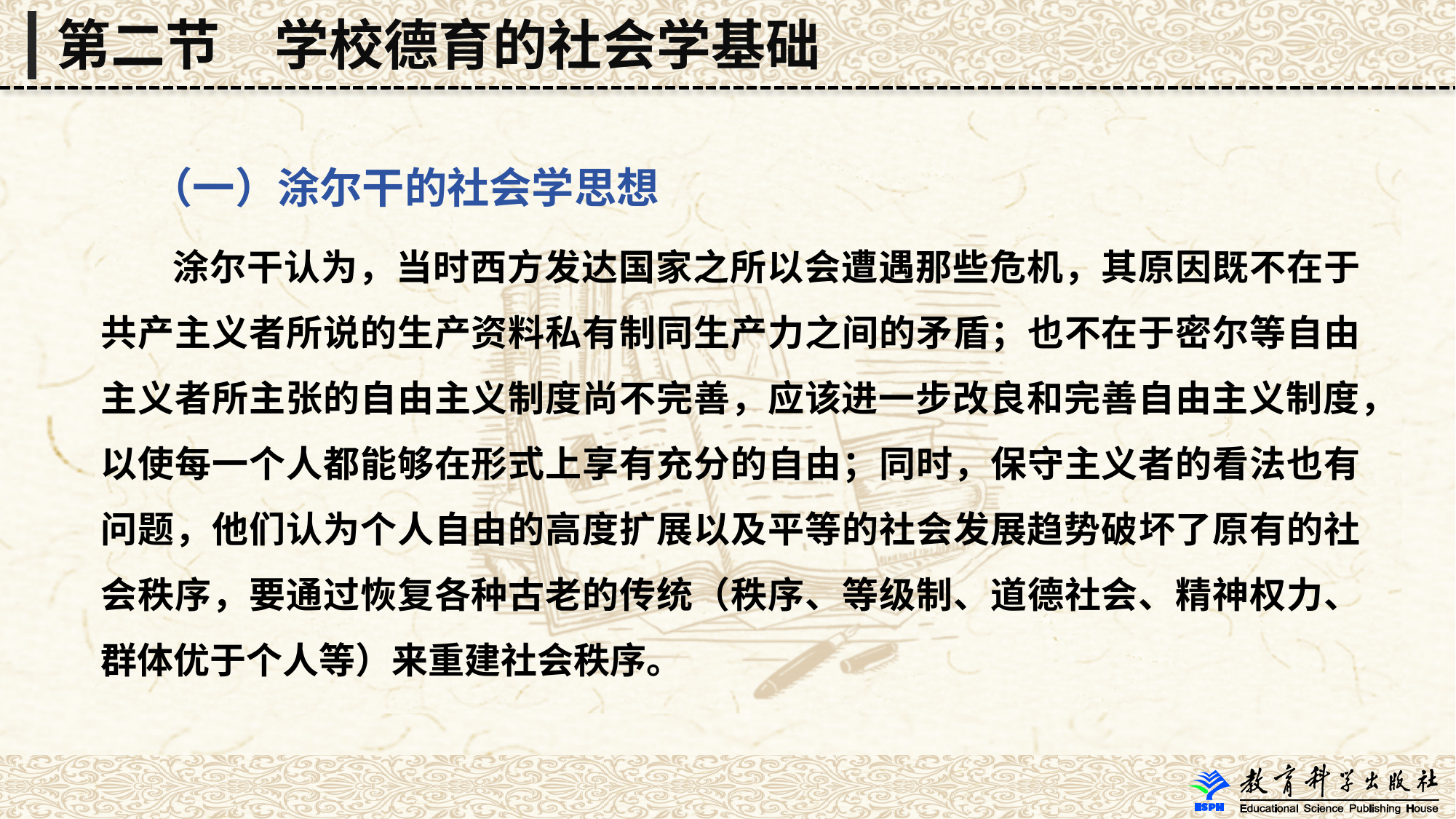

第二节　学校德育的社会学基础
     （一）涂尔干的社会学思想

       涂尔干认为，当时西方发达国家之所以会遭遇那些危机，其原因既不在于共产主义者所说的生产资料私有制同生产力之间的矛盾；也不在于密尔等自由主义者所主张的自由主义制度尚不完善，应该进一步改良和完善自由主义制度，以使每一个人都能够在形式上享有充分的自由；同时，保守主义者的看法也有问题，他们认为个人自由的高度扩展以及平等的社会发展趋势破坏了原有的社会秩序，要通过恢复各种古老的传统（秩序、等级制、道德社会、精神权力、群体优于个人等）来重建社会秩序。